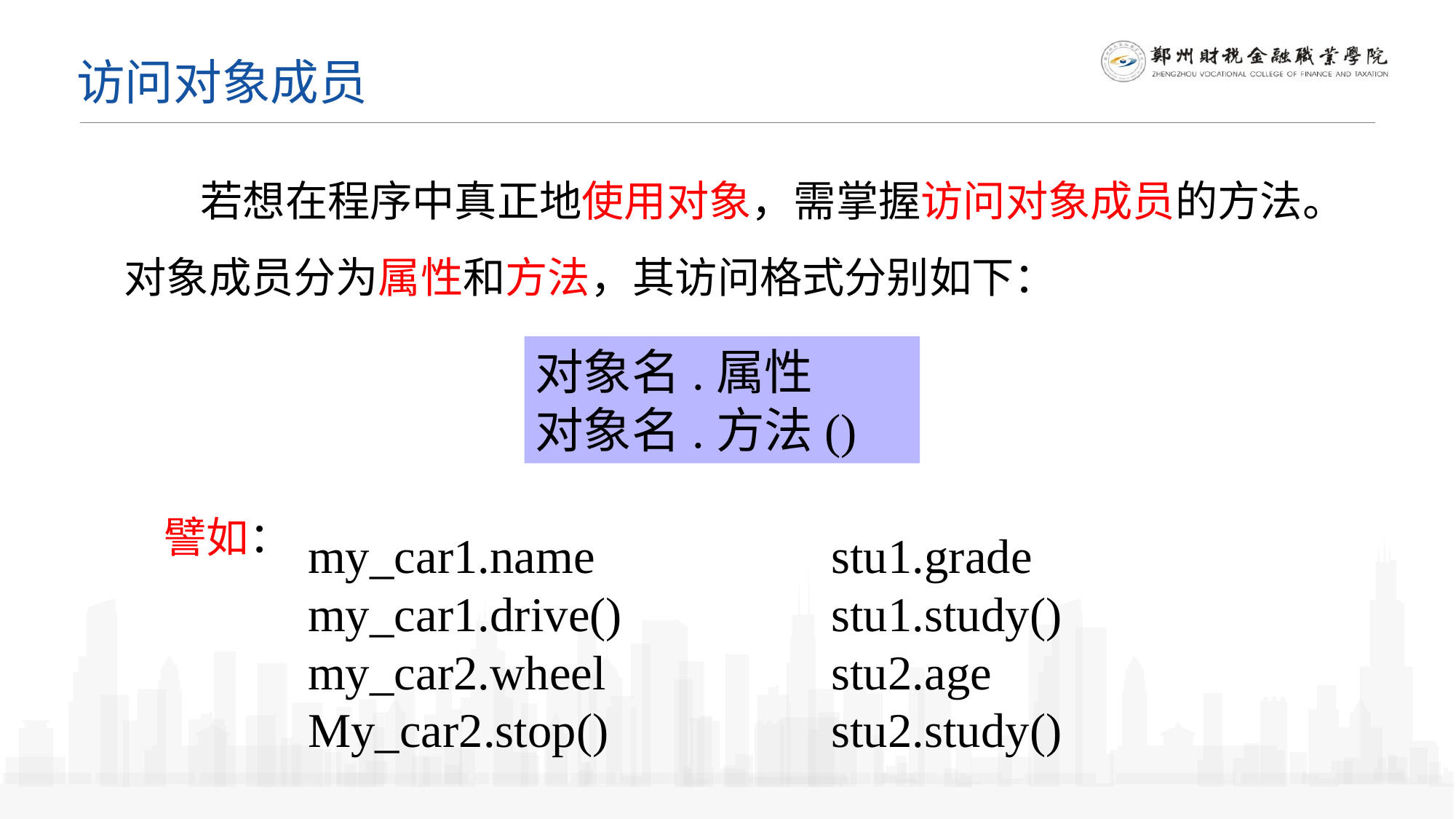

访问对象成员
       若想在程序中真正地使用对象，需掌握访问对象成员的方法。
对象成员分为属性和方法，其访问格式分别如下：
对象名.属性
对象名.方法()
譬如：
stu1.grade
stu1.study()
stu2.age
stu2.study()
my_car1.name
my_car1.drive()
my_car2.wheel
My_car2.stop()